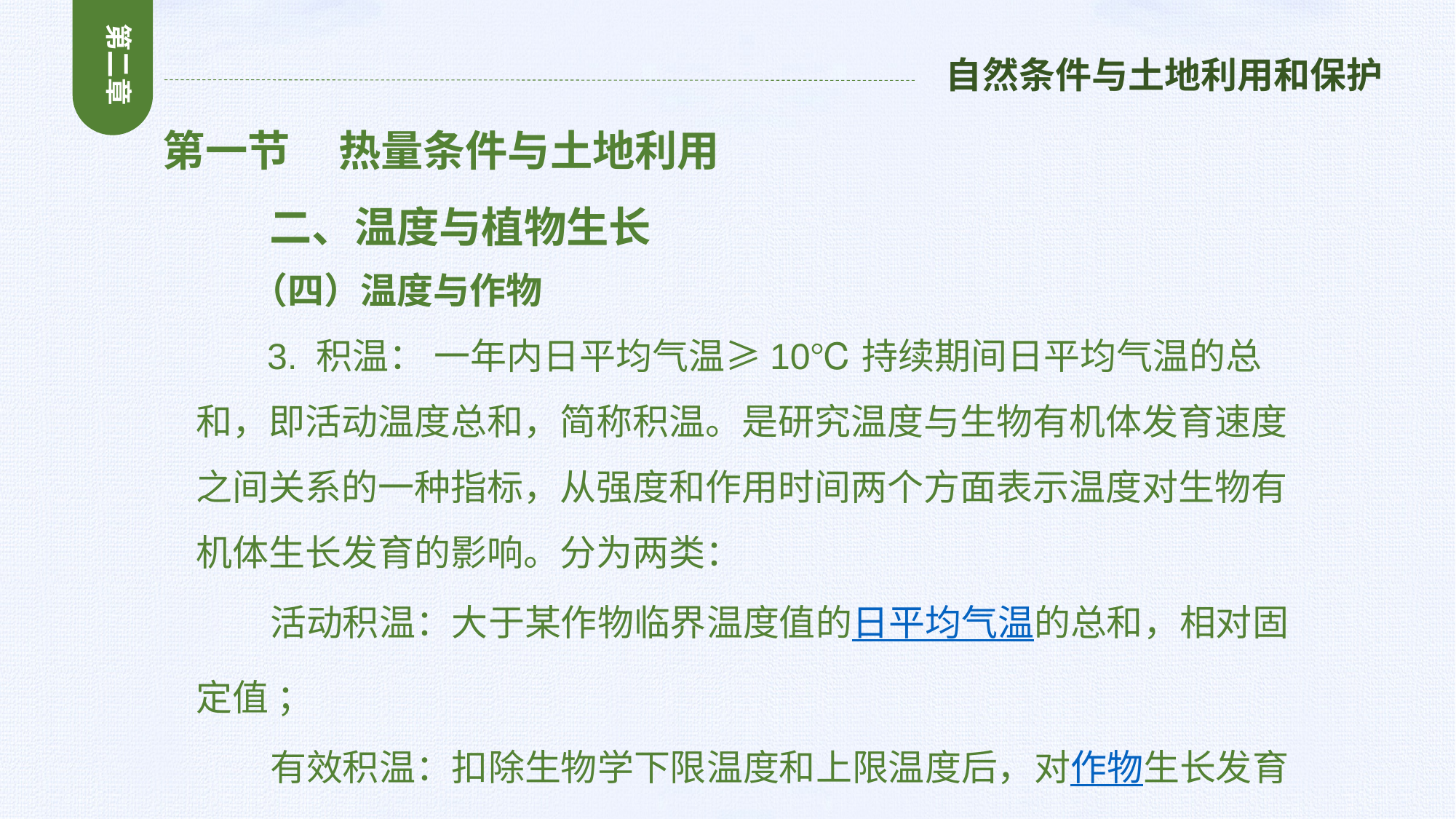

第二章
自然条件与土地利用和保护
第一节     热量条件与土地利用
          二、温度与植物生长
       （四）温度与作物
       3. 积温： 一年内日平均气温≥10℃持续期间日平均气温的总和，即活动温度总和，简称积温。是研究温度与生物有机体发育速度之间关系的一种指标，从强度和作用时间两个方面表示温度对生物有机体生长发育的影响。分为两类：
        活动积温：大于某作物临界温度值的日平均气温的总和，相对固定值 ；
        有效积温：扣除生物学下限温度和上限温度后，对作物生长发育有效的温度的总和。